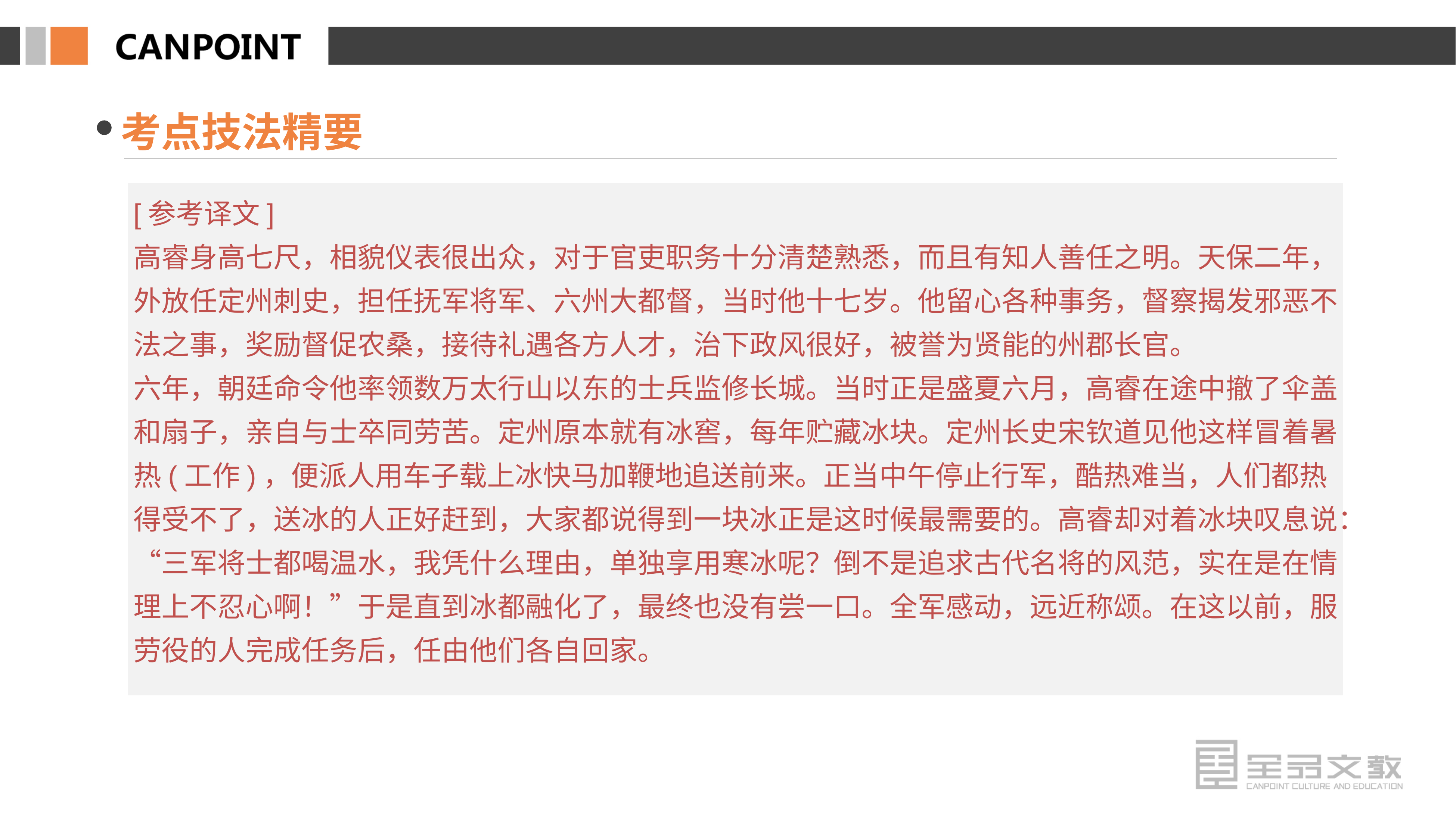

考点技法精要

[参考译文]
高睿身高七尺，相貌仪表很出众，对于官吏职务十分清楚熟悉，而且有知人善任之明。天保二年，外放任定州刺史，担任抚军将军、六州大都督，当时他十七岁。他留心各种事务，督察揭发邪恶不法之事，奖励督促农桑，接待礼遇各方人才，治下政风很好，被誉为贤能的州郡长官。
六年，朝廷命令他率领数万太行山以东的士兵监修长城。当时正是盛夏六月，高睿在途中撤了伞盖和扇子，亲自与士卒同劳苦。定州原本就有冰窖，每年贮藏冰块。定州长史宋钦道见他这样冒着暑热(工作)，便派人用车子载上冰快马加鞭地追送前来。正当中午停止行军，酷热难当，人们都热得受不了，送冰的人正好赶到，大家都说得到一块冰正是这时候最需要的。高睿却对着冰块叹息说：“三军将士都喝温水，我凭什么理由，单独享用寒冰呢？倒不是追求古代名将的风范，实在是在情理上不忍心啊！”于是直到冰都融化了，最终也没有尝一口。全军感动，远近称颂。在这以前，服劳役的人完成任务后，任由他们各自回家。